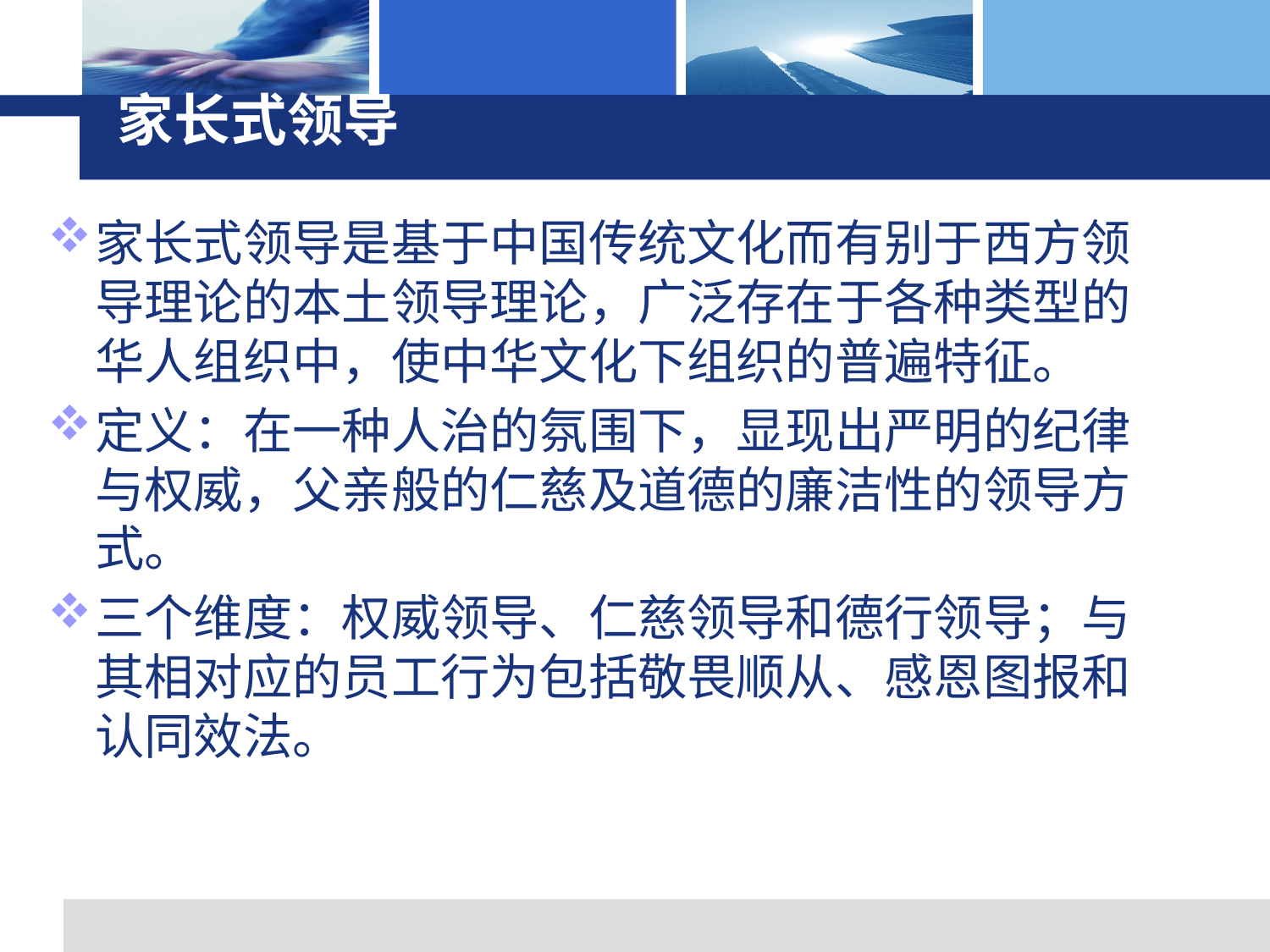

# 家长式领导
家长式领导是基于中国传统文化而有别于西方领导理论的本土领导理论，广泛存在于各种类型的华人组织中，使中华文化下组织的普遍特征。
定义：在一种人治的氛围下，显现出严明的纪律与权威，父亲般的仁慈及道德的廉洁性的领导方式。
三个维度：权威领导、仁慈领导和德行领导；与其相对应的员工行为包括敬畏顺从、感恩图报和认同效法。